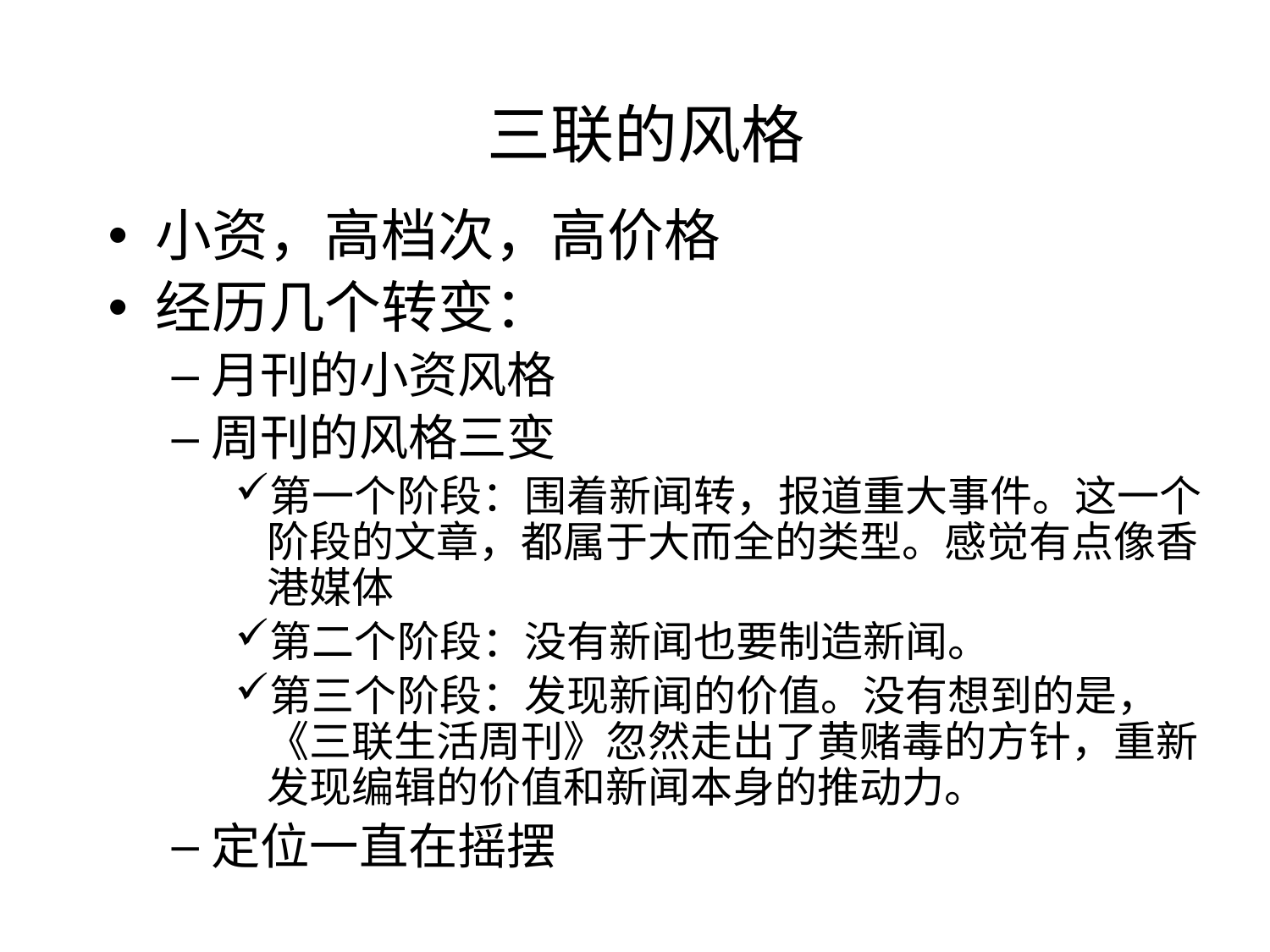

# 三联的风格
小资，高档次，高价格
经历几个转变：
月刊的小资风格
周刊的风格三变
第一个阶段：围着新闻转，报道重大事件。这一个阶段的文章，都属于大而全的类型。感觉有点像香港媒体
第二个阶段：没有新闻也要制造新闻。
第三个阶段：发现新闻的价值。没有想到的是，《三联生活周刊》忽然走出了黄赌毒的方针，重新发现编辑的价值和新闻本身的推动力。
定位一直在摇摆